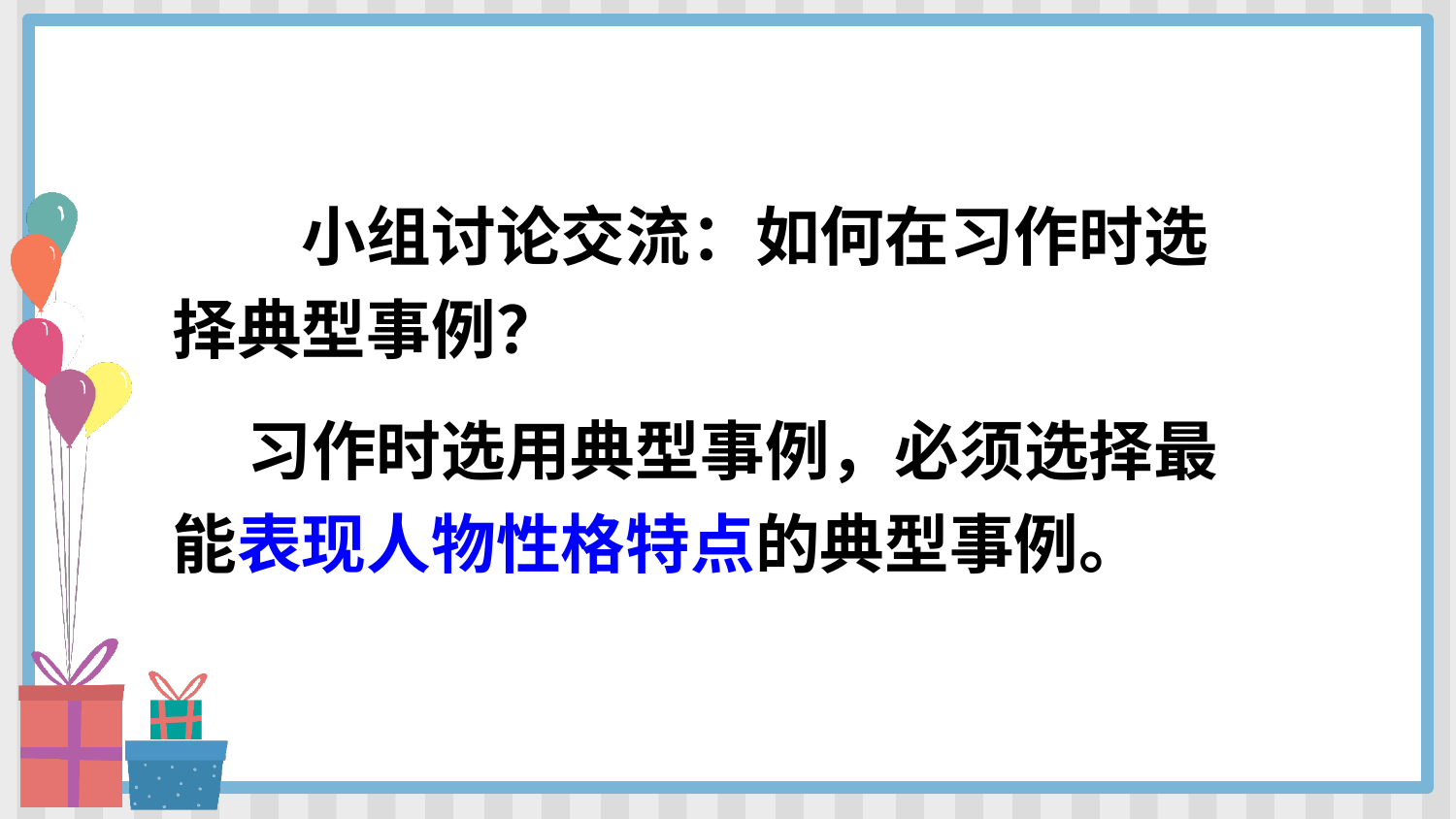

小组讨论交流：如何在习作时选择典型事例？
    习作时选用典型事例，必须选择最能表现人物性格特点的典型事例。